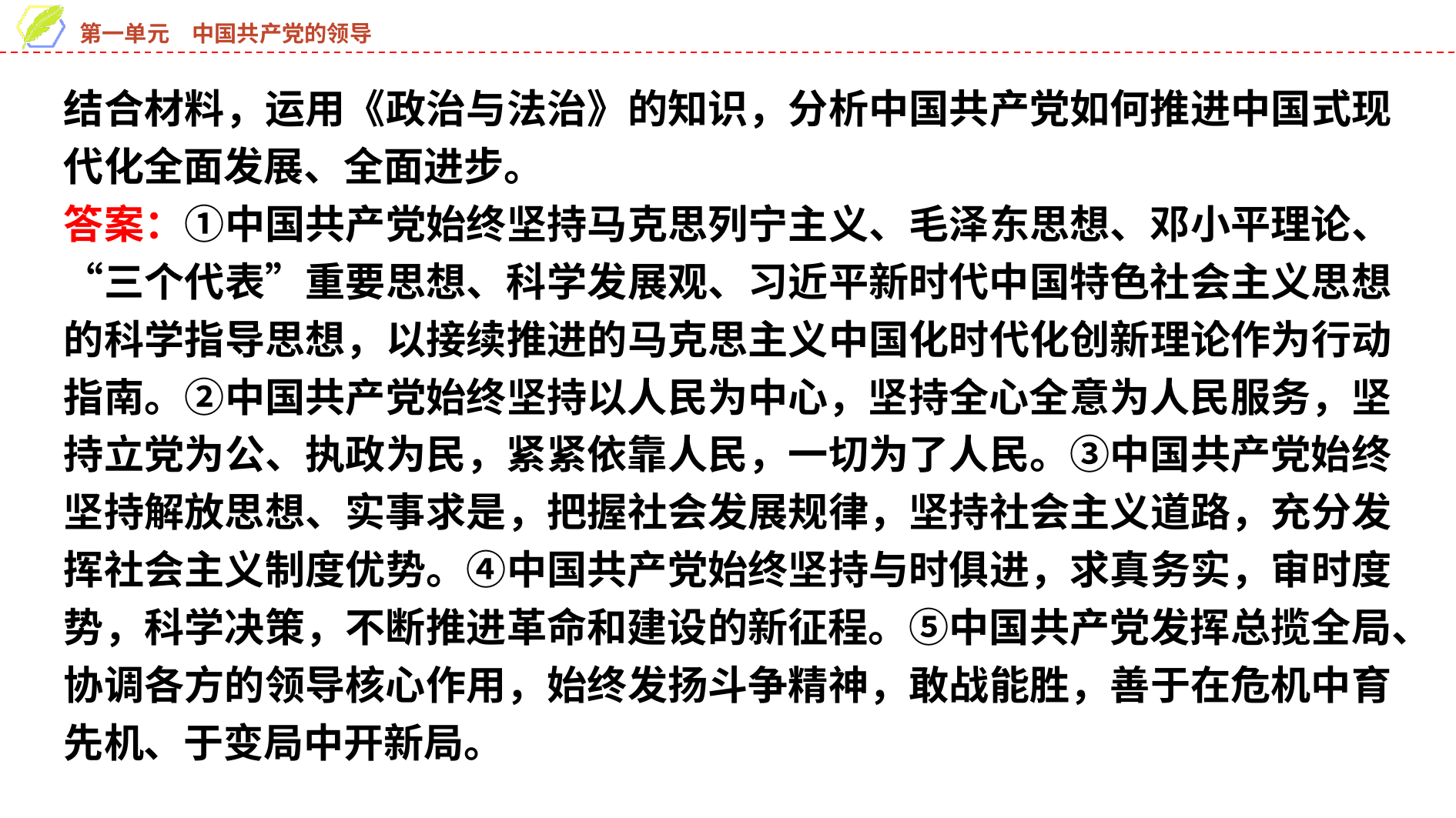

结合材料，运用《政治与法治》的知识，分析中国共产党如何推进中国式现代化全面发展、全面进步。
答案：①中国共产党始终坚持马克思列宁主义、毛泽东思想、邓小平理论、“三个代表”重要思想、科学发展观、习近平新时代中国特色社会主义思想的科学指导思想，以接续推进的马克思主义中国化时代化创新理论作为行动指南。②中国共产党始终坚持以人民为中心，坚持全心全意为人民服务，坚持立党为公、执政为民，紧紧依靠人民，一切为了人民。③中国共产党始终坚持解放思想、实事求是，把握社会发展规律，坚持社会主义道路，充分发挥社会主义制度优势。④中国共产党始终坚持与时俱进，求真务实，审时度势，科学决策，不断推进革命和建设的新征程。⑤中国共产党发挥总揽全局、协调各方的领导核心作用，始终发扬斗争精神，敢战能胜，善于在危机中育先机、于变局中开新局。